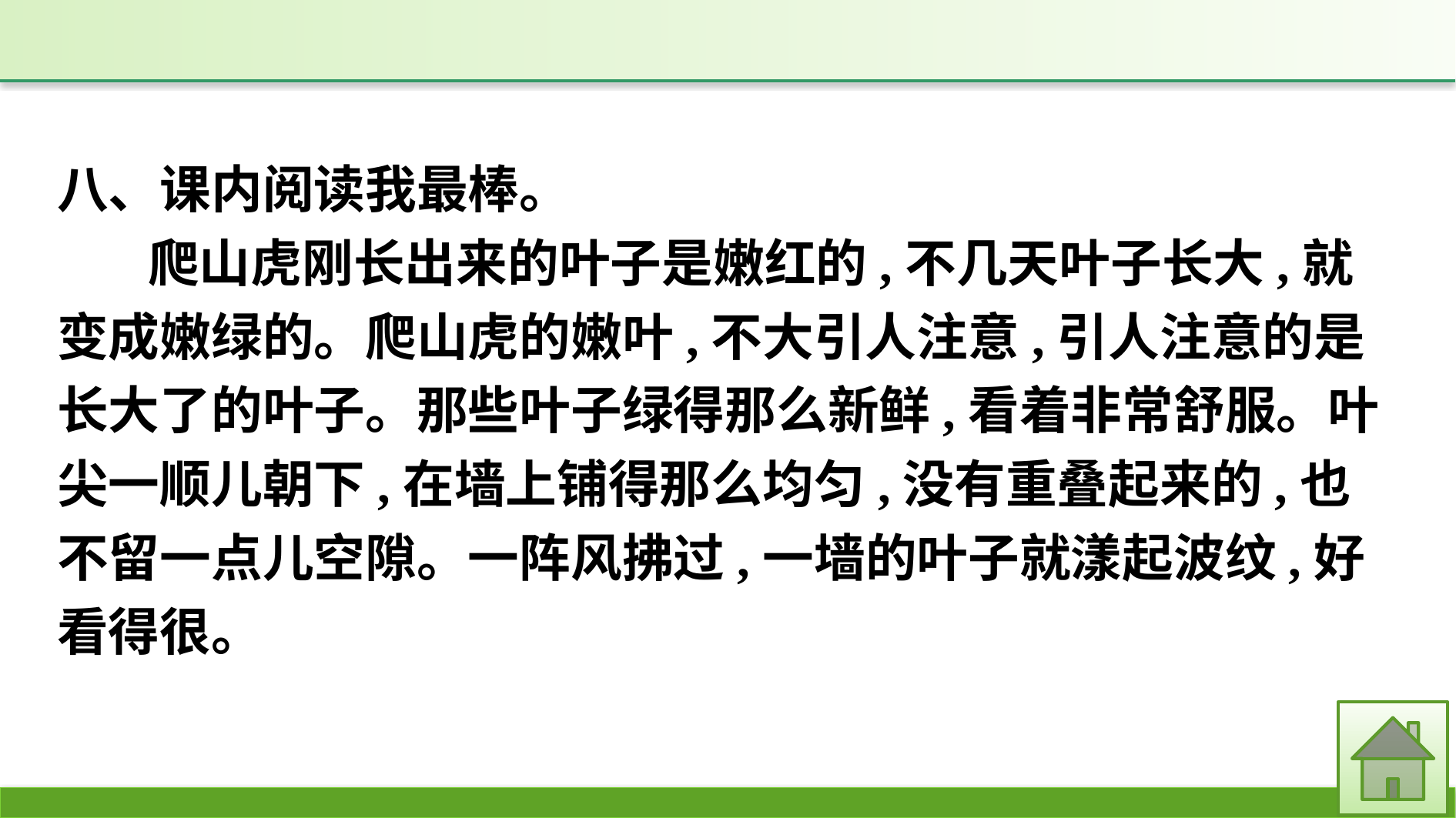

八、课内阅读我最棒。
爬山虎刚长出来的叶子是嫩红的,不几天叶子长大,就变成嫩绿的。爬山虎的嫩叶,不大引人注意,引人注意的是长大了的叶子。那些叶子绿得那么新鲜,看着非常舒服。叶尖一顺儿朝下,在墙上铺得那么均匀,没有重叠起来的,也不留一点儿空隙。一阵风拂过,一墙的叶子就漾起波纹,好看得很。